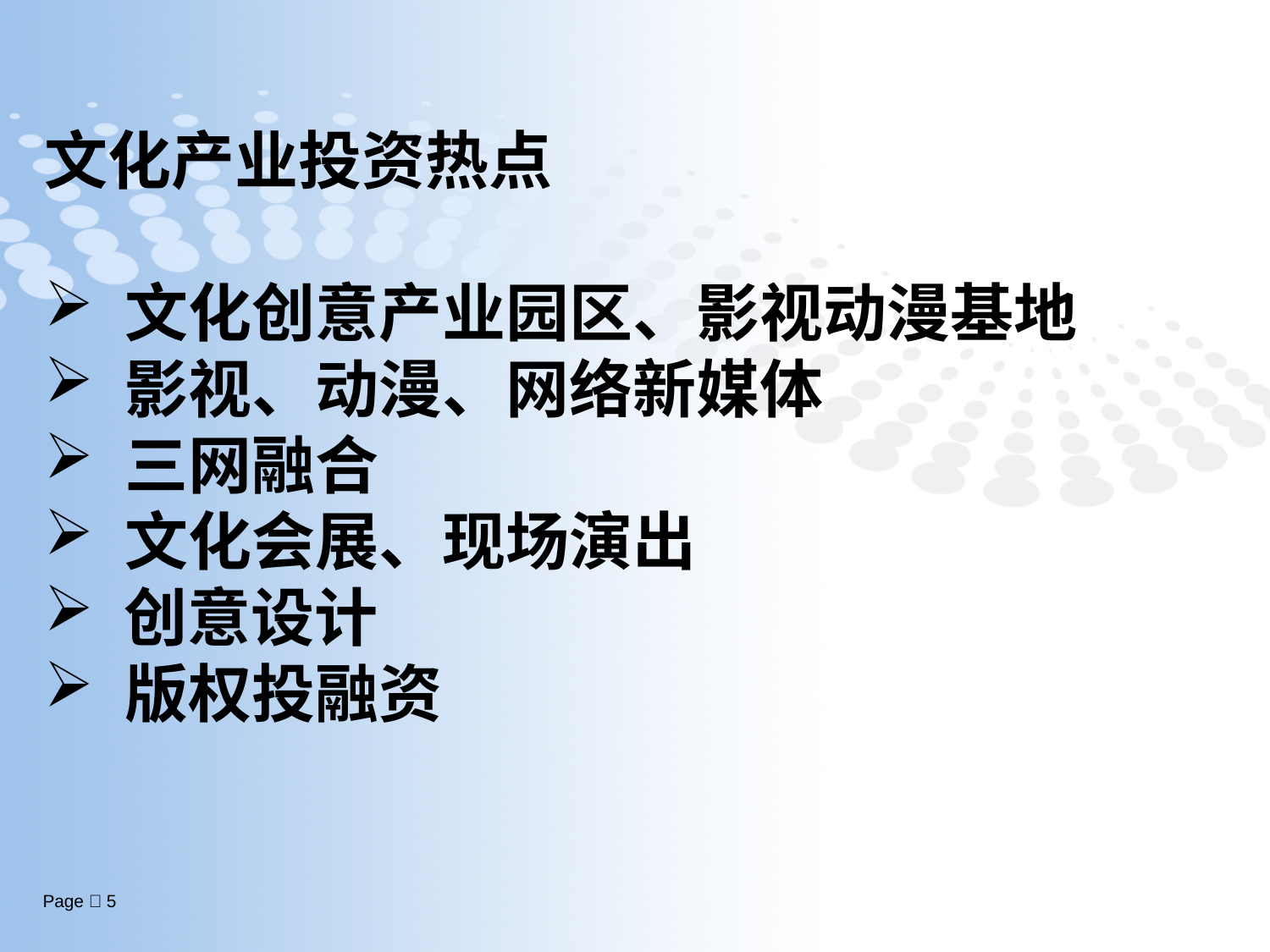

文化产业投资热点

 文化创意产业园区、影视动漫基地
 影视、动漫、网络新媒体
 三网融合
 文化会展、现场演出
 创意设计
 版权投融资